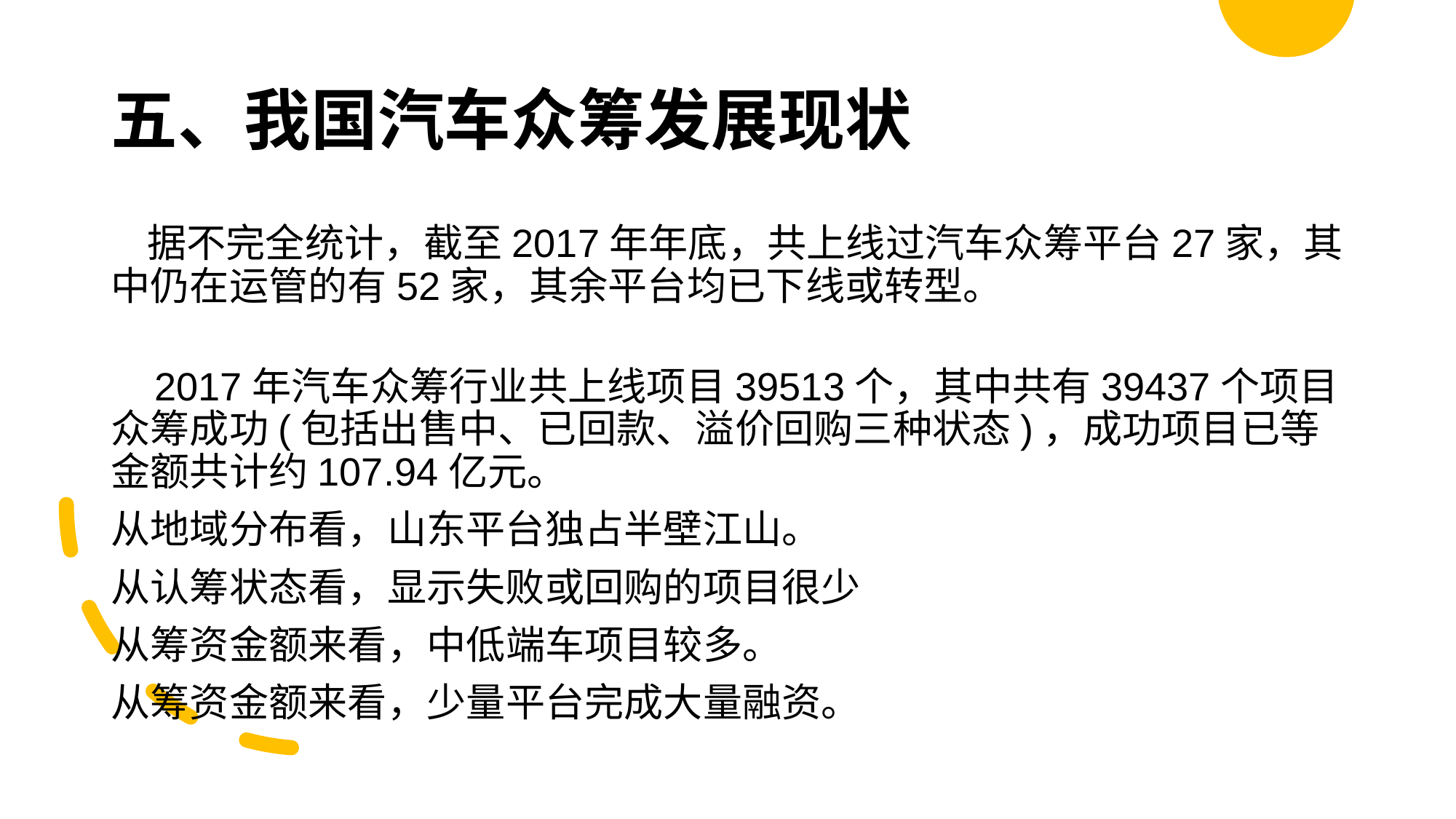

# 五、我国汽车众筹发展现状
   据不完全统计，截至2017年年底，共上线过汽车众筹平台27家，其中仍在运管的有52家，其余平台均已下线或转型。
    2017年汽车众筹行业共上线项目39513个，其中共有39437个项目众筹成功(包括出售中、已回款、溢价回购三种状态)，成功项目已等金额共计约107.94亿元。
从地域分布看，山东平台独占半壁江山。
从认筹状态看，显示失败或回购的项目很少
从筹资金额来看，中低端车项目较多。
从筹资金额来看，少量平台完成大量融资。